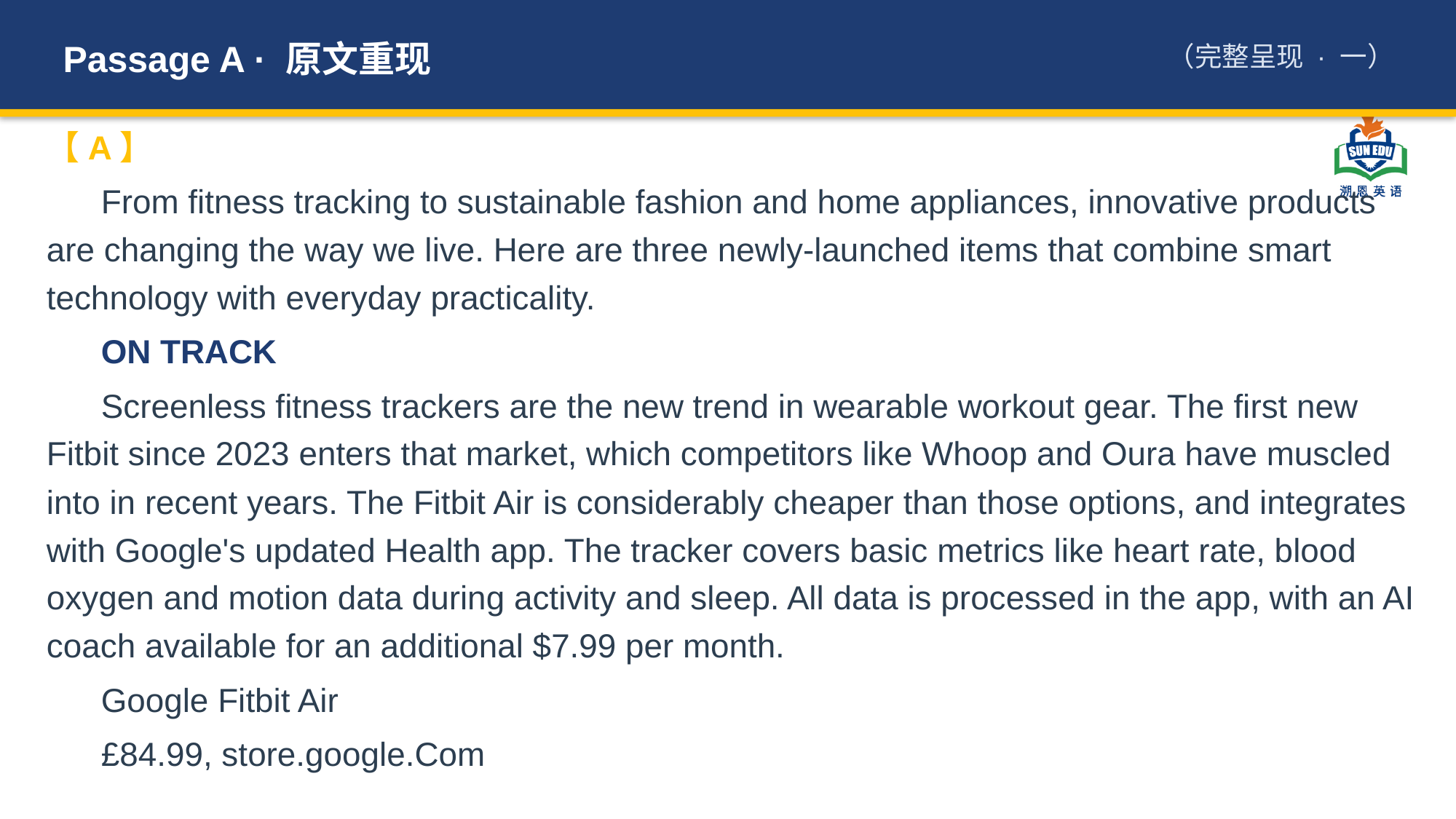

Passage A · 原文重现
（完整呈现 · 一）

【A】
From fitness tracking to sustainable fashion and home appliances, innovative products are changing the way we live. Here are three newly-launched items that combine smart technology with everyday practicality.
ON TRACK
Screenless fitness trackers are the new trend in wearable workout gear. The first new Fitbit since 2023 enters that market, which competitors like Whoop and Oura have muscled into in recent years. The Fitbit Air is considerably cheaper than those options, and integrates with Google's updated Health app. The tracker covers basic metrics like heart rate, blood oxygen and motion data during activity and sleep. All data is processed in the app, with an AI coach available for an additional $7.99 per month.
Google Fitbit Air
£84.99, store.google.Com